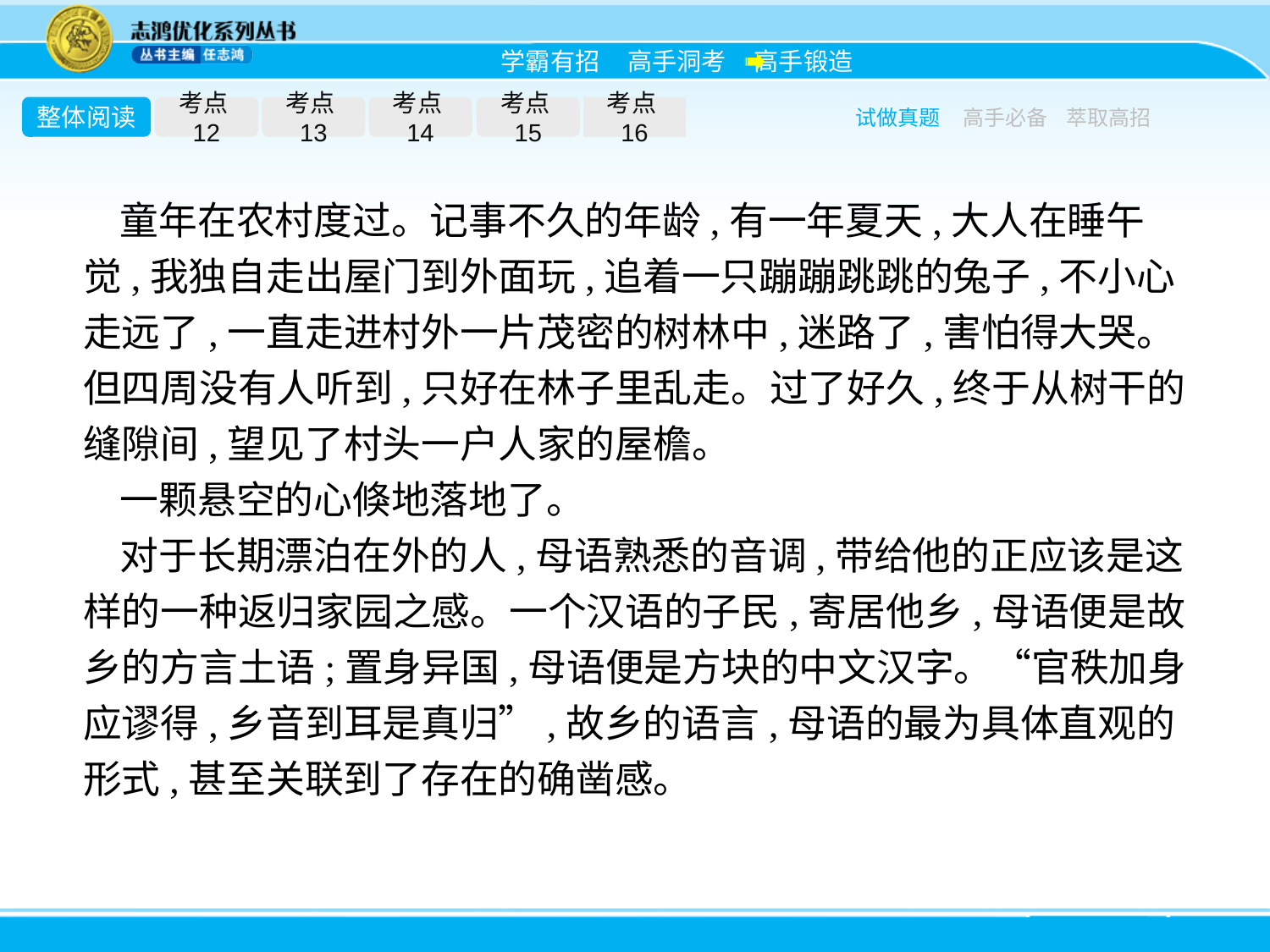

整体阅读
考点12
考点13
考点14
考点15
考点16
试做真题
高手必备
萃取高招
童年在农村度过。记事不久的年龄,有一年夏天,大人在睡午觉,我独自走出屋门到外面玩,追着一只蹦蹦跳跳的兔子,不小心走远了,一直走进村外一片茂密的树林中,迷路了,害怕得大哭。但四周没有人听到,只好在林子里乱走。过了好久,终于从树干的缝隙间,望见了村头一户人家的屋檐。
一颗悬空的心倏地落地了。
对于长期漂泊在外的人,母语熟悉的音调,带给他的正应该是这样的一种返归家园之感。一个汉语的子民,寄居他乡,母语便是故乡的方言土语;置身异国,母语便是方块的中文汉字。“官秩加身应谬得,乡音到耳是真归”,故乡的语言,母语的最为具体直观的形式,甚至关联到了存在的确凿感。